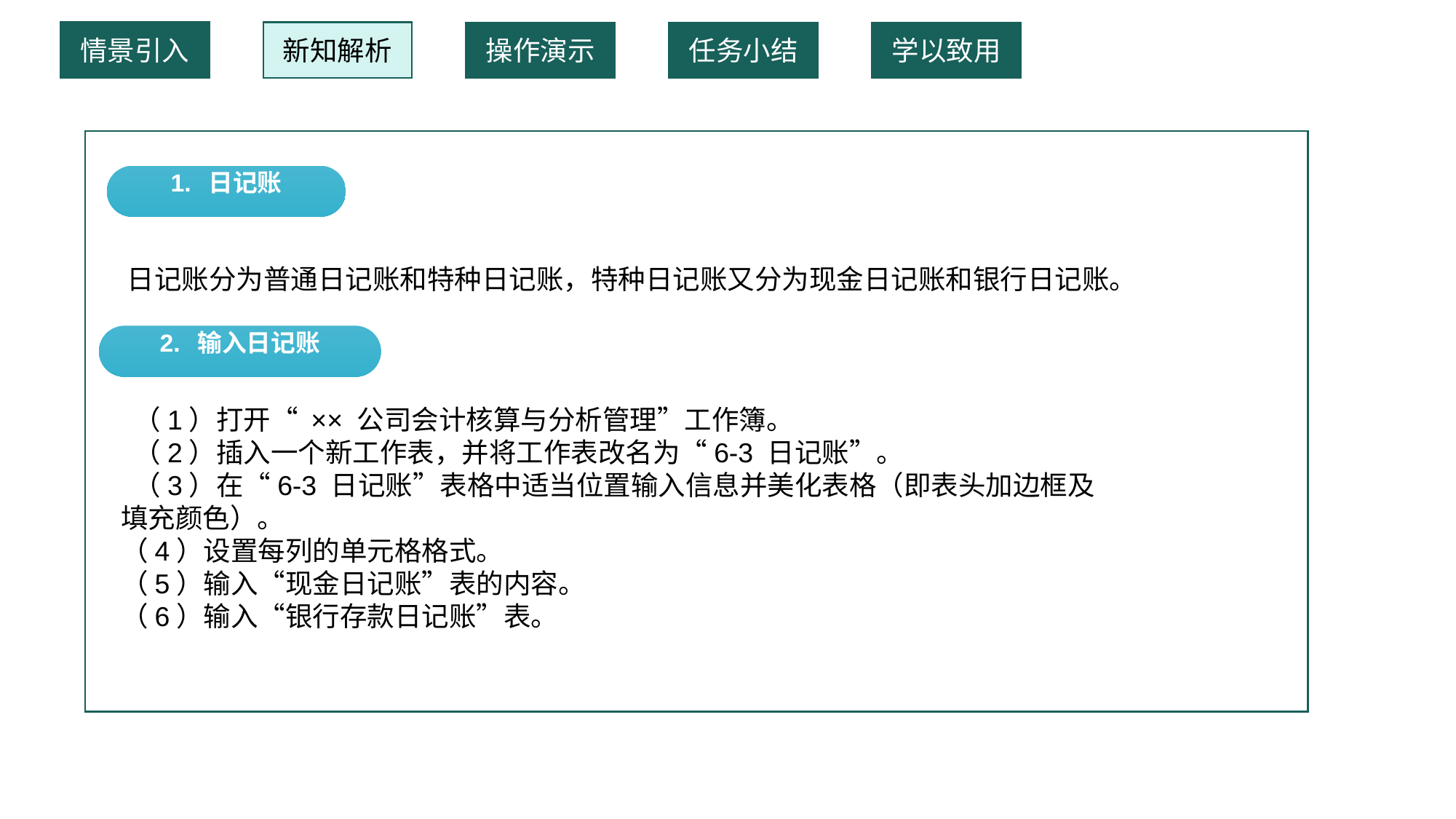

情景引入
新知解析
操作演示
任务小结
学以致用
    日记账分为普通日记账和特种日记账，特种日记账又分为现金日记账和银行日记账。

1. 日记账
2. 输入日记账
 （1）打开“ ×× 公司会计核算与分析管理”工作簿。
 （2）插入一个新工作表，并将工作表改名为“6-3 日记账”。
 （3）在“6-3 日记账”表格中适当位置输入信息并美化表格（即表头加边框及填充颜色）。
（4）设置每列的单元格格式。
（5）输入“现金日记账”表的内容。
（6）输入“银行存款日记账”表。